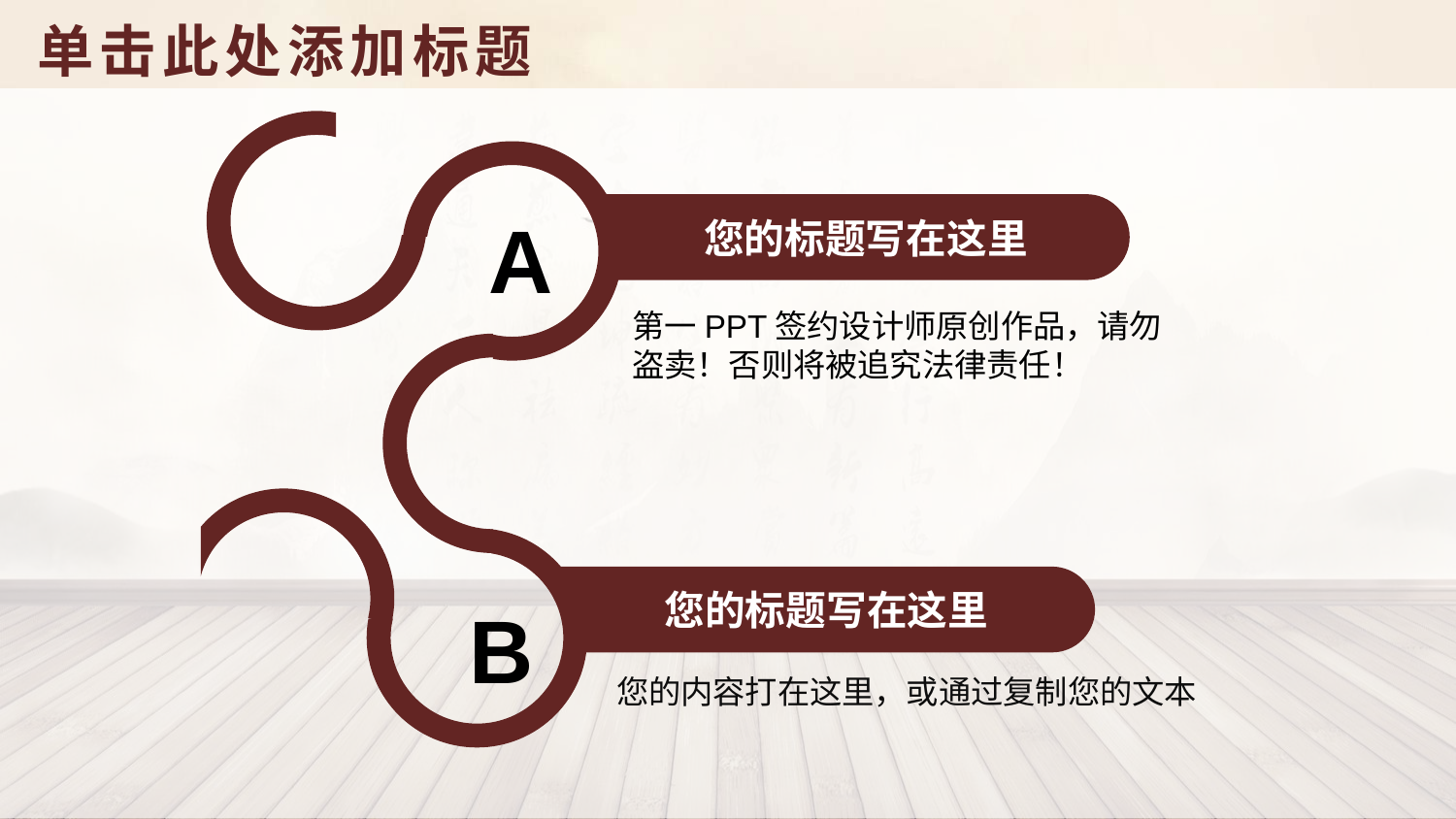

单击此处添加标题

您的标题写在这里
A
第一PPT签约设计师原创作品，请勿盗卖！否则将被追究法律责任！

您的标题写在这里
B
您的内容打在这里，或通过复制您的文本